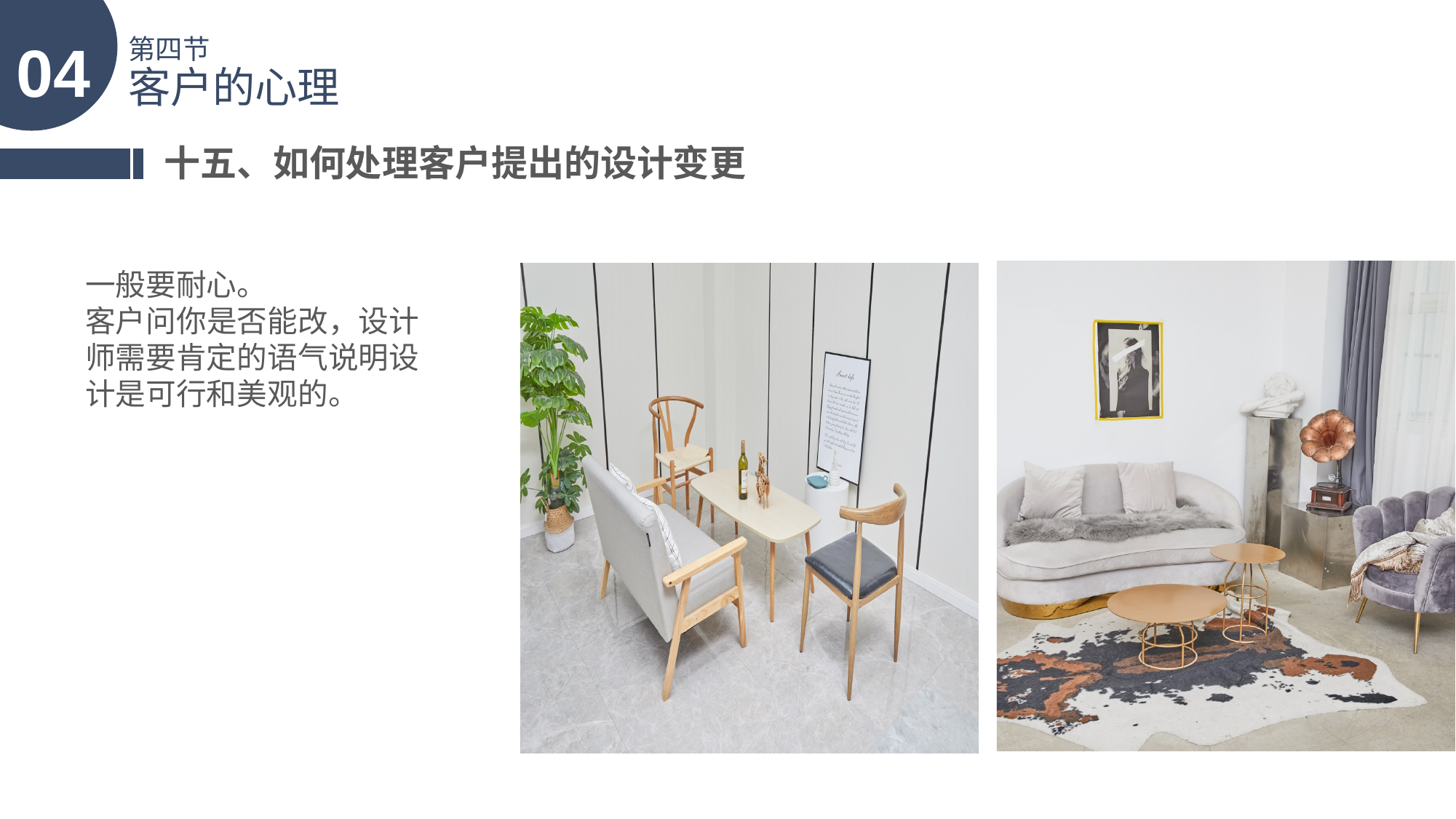

04
第四节
客户的心理
十五、如何处理客户提出的设计变更
一般要耐心。
客户问你是否能改，设计师需要肯定的语气说明设计是可行和美观的。